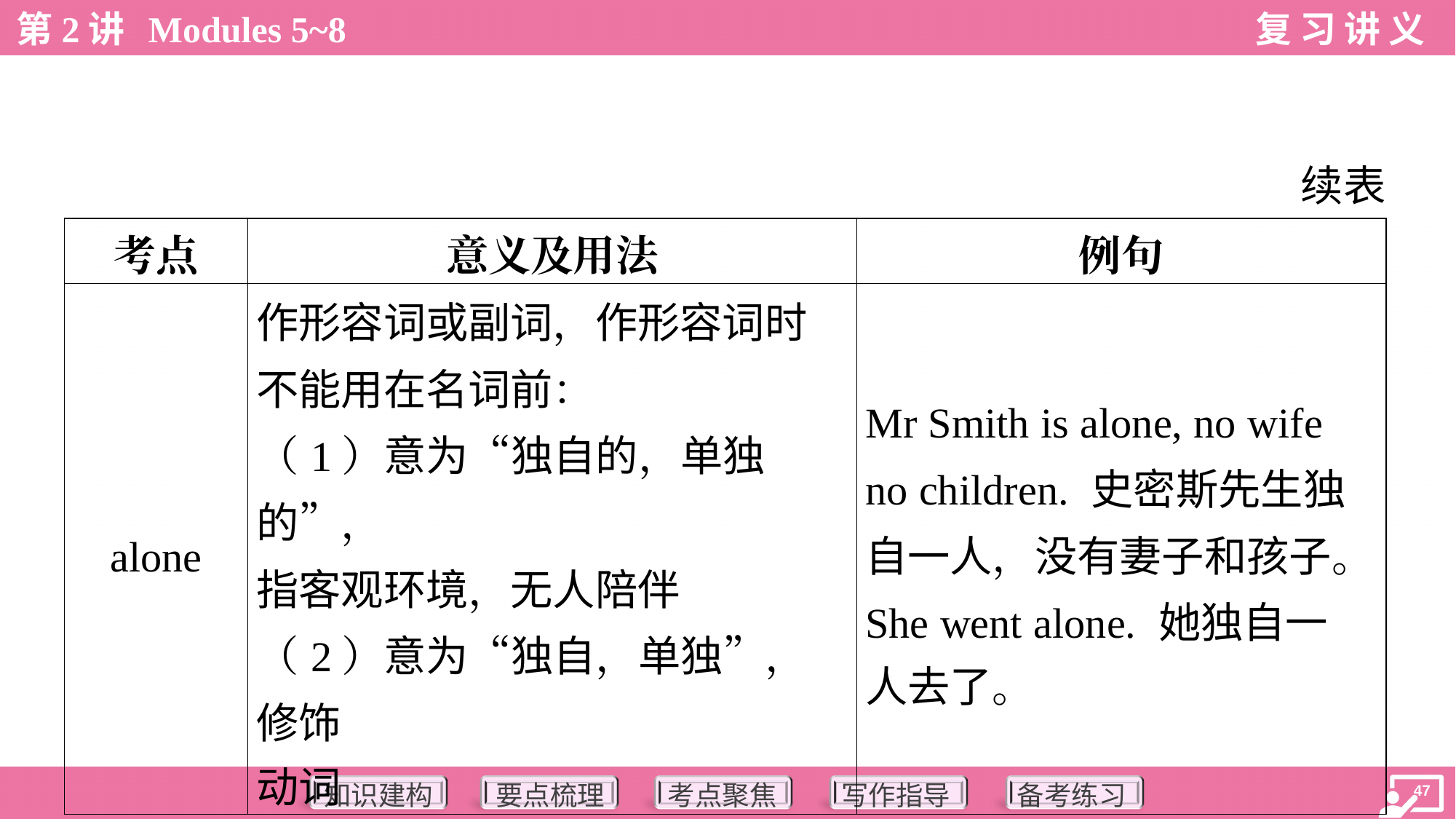

续表
| 考点 | 意义及用法 | 例句 |
| --- | --- | --- |
| alone | 作形容词或副词，作形容词时 不能用在名词前： （1）意为“独自的，单独的”， 指客观环境，无人陪伴 （2）意为“独自，单独”，修饰 动词 | Mr Smith is alone, no wife no children. 史密斯先生独 自一人，没有妻子和孩子。 She went alone. 她独自一 人去了。 |